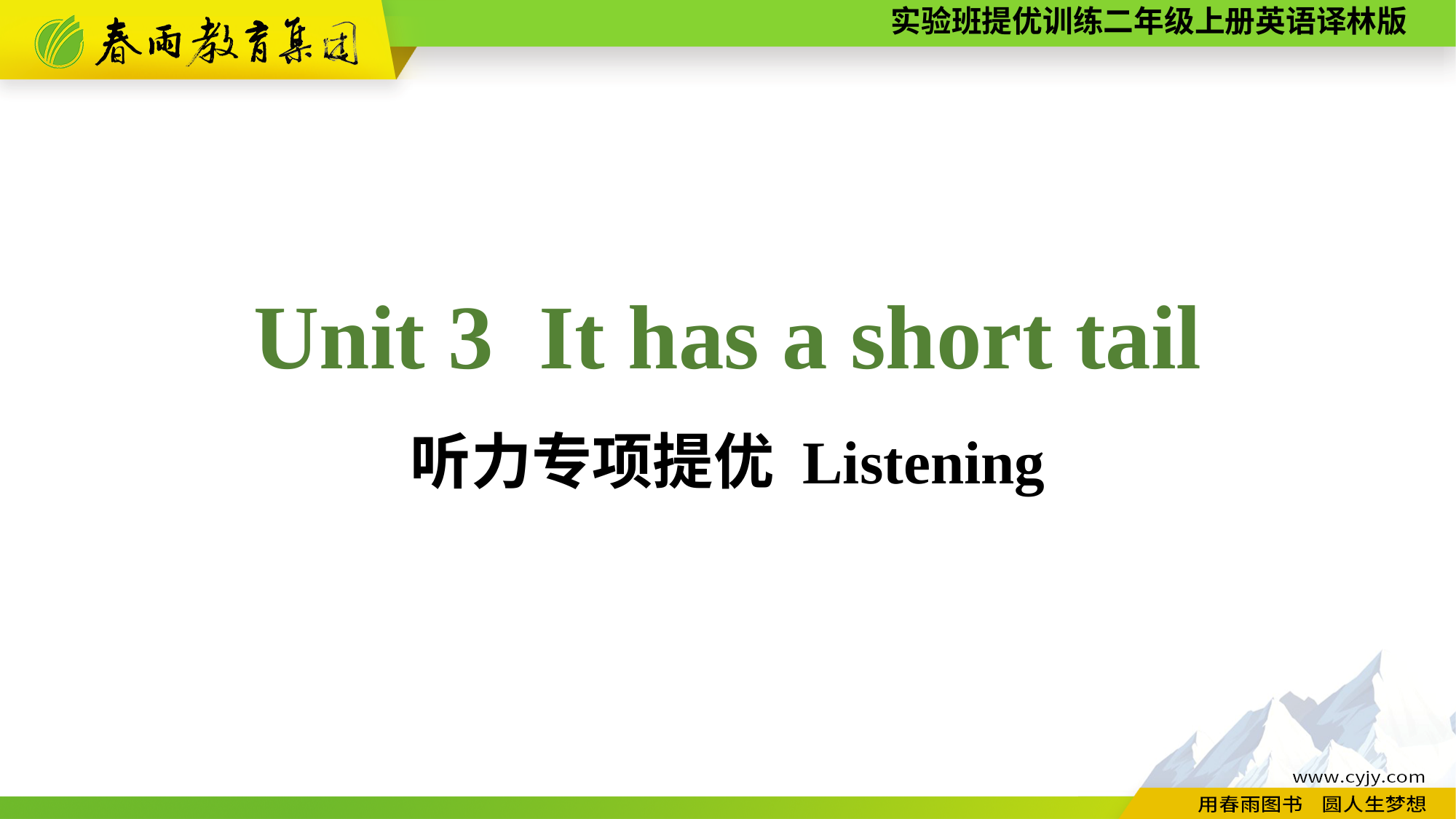

Unit 3  It has a short tail
听力专项提优 Listening